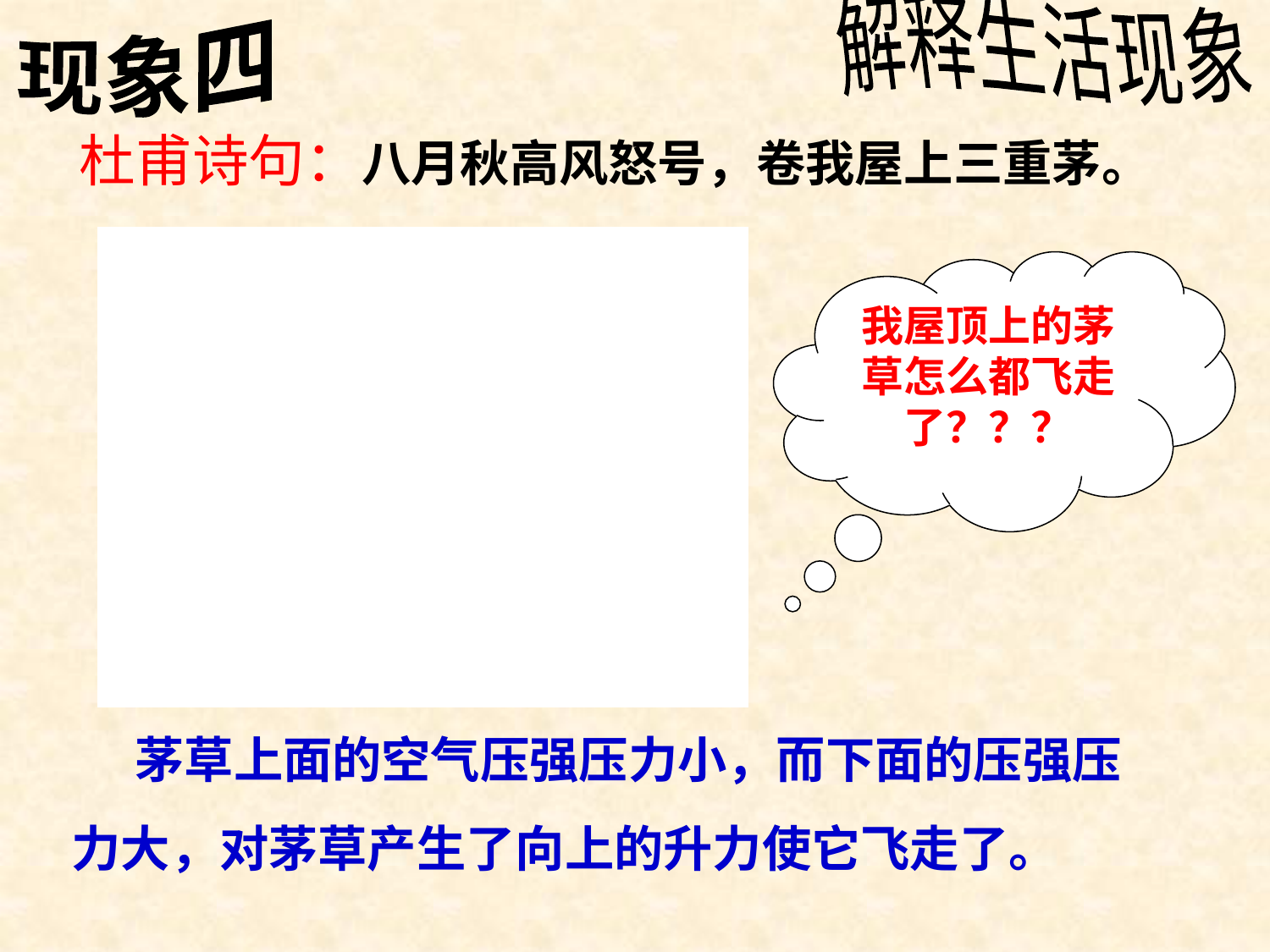

解释生活现象
现象四
  杜甫诗句：八月秋高风怒号，卷我屋上三重茅。
我屋顶上的茅草怎么都飞走了？？？
茅草上面的空气压强压力小，而下面的压强压力大，对茅草产生了向上的升力使它飞走了。